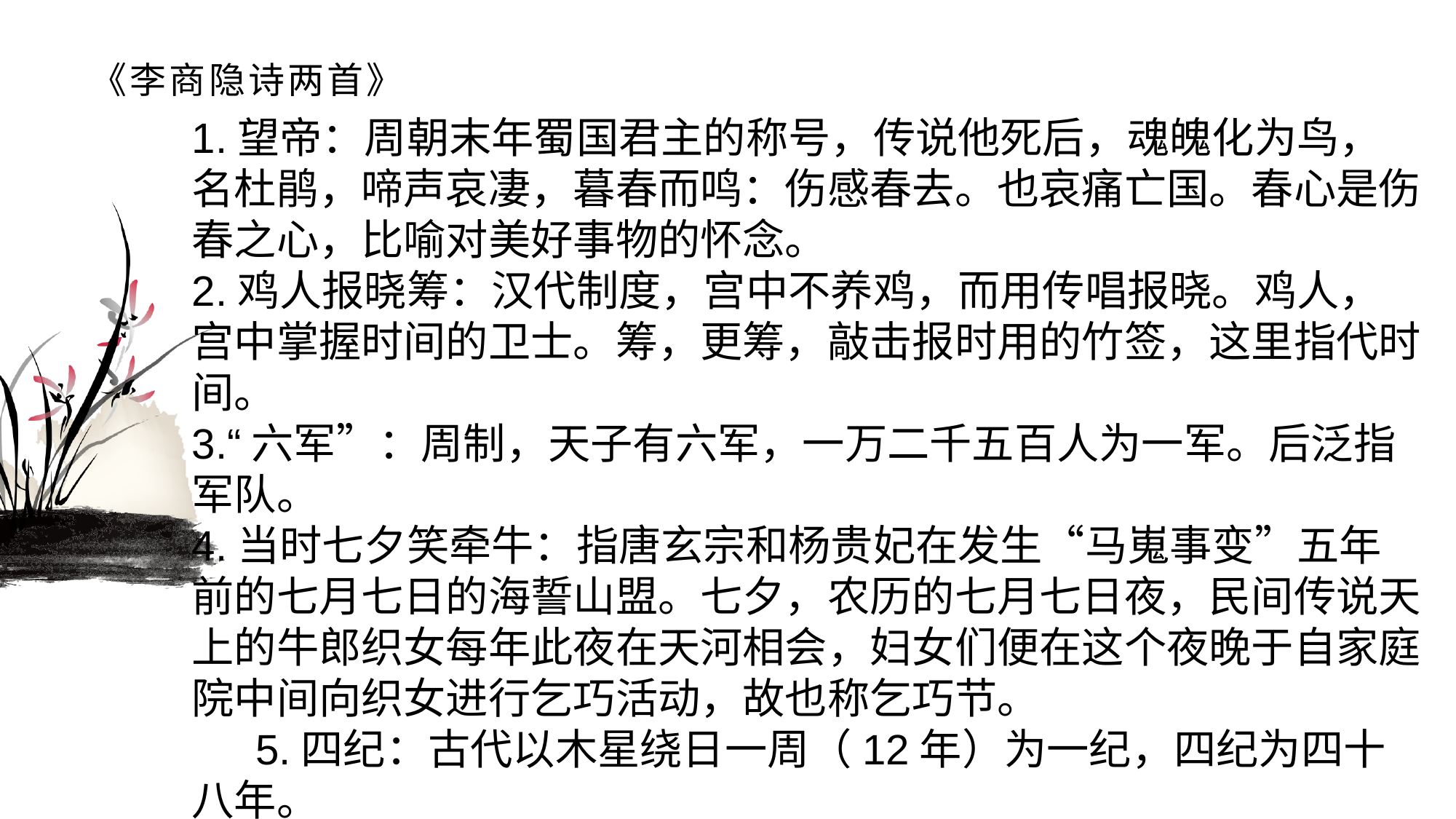

# 《李商隐诗两首》
1.望帝：周朝末年蜀国君主的称号，传说他死后，魂魄化为鸟，名杜鹃，啼声哀凄，暮春而鸣：伤感春去。也哀痛亡国。春心是伤春之心，比喻对美好事物的怀念。2.鸡人报晓筹：汉代制度，宫中不养鸡，而用传唱报晓。鸡人，宫中掌握时间的卫士。筹，更筹，敲击报时用的竹签，这里指代时间。3.“六军”：周制，天子有六军，一万二千五百人为一军。后泛指军队。4.当时七夕笑牵牛：指唐玄宗和杨贵妃在发生“马嵬事变”五年前的七月七日的海誓山盟。七夕，农历的七月七日夜，民间传说天上的牛郎织女每年此夜在天河相会，妇女们便在这个夜晚于自家庭院中间向织女进行乞巧活动，故也称乞巧节。5.四纪：古代以木星绕日一周（12年）为一纪，四纪为四十八年。